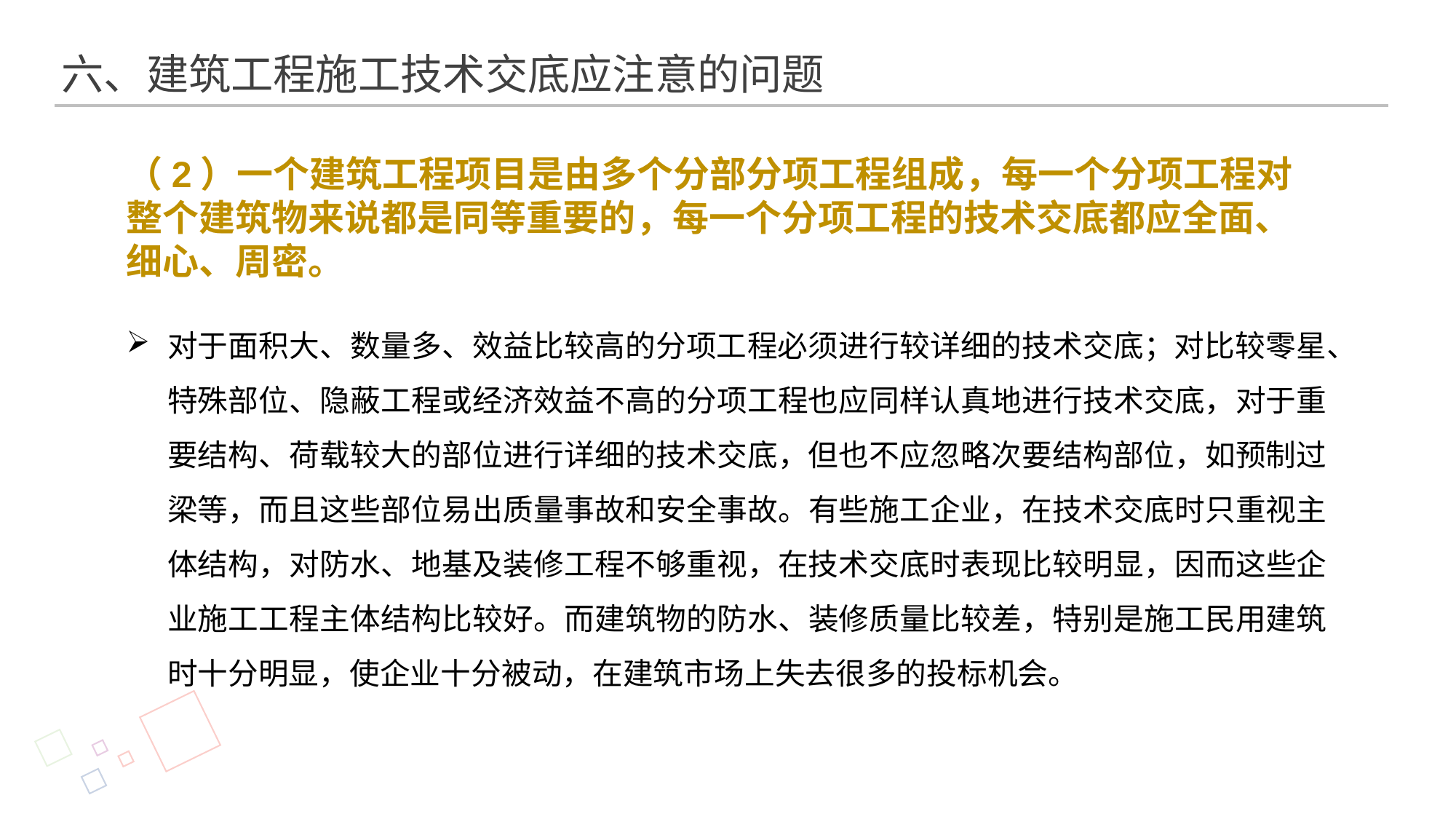

六、建筑工程施工技术交底应注意的问题
（2）一个建筑工程项目是由多个分部分项工程组成，每一个分项工程对整个建筑物来说都是同等重要的，每一个分项工程的技术交底都应全面、细心、周密。
对于面积大、数量多、效益比较高的分项工程必须进行较详细的技术交底；对比较零星、特殊部位、隐蔽工程或经济效益不高的分项工程也应同样认真地进行技术交底，对于重要结构、荷载较大的部位进行详细的技术交底，但也不应忽略次要结构部位，如预制过梁等，而且这些部位易出质量事故和安全事故。有些施工企业，在技术交底时只重视主体结构，对防水、地基及装修工程不够重视，在技术交底时表现比较明显，因而这些企业施工工程主体结构比较好。而建筑物的防水、装修质量比较差，特别是施工民用建筑时十分明显，使企业十分被动，在建筑市场上失去很多的投标机会。